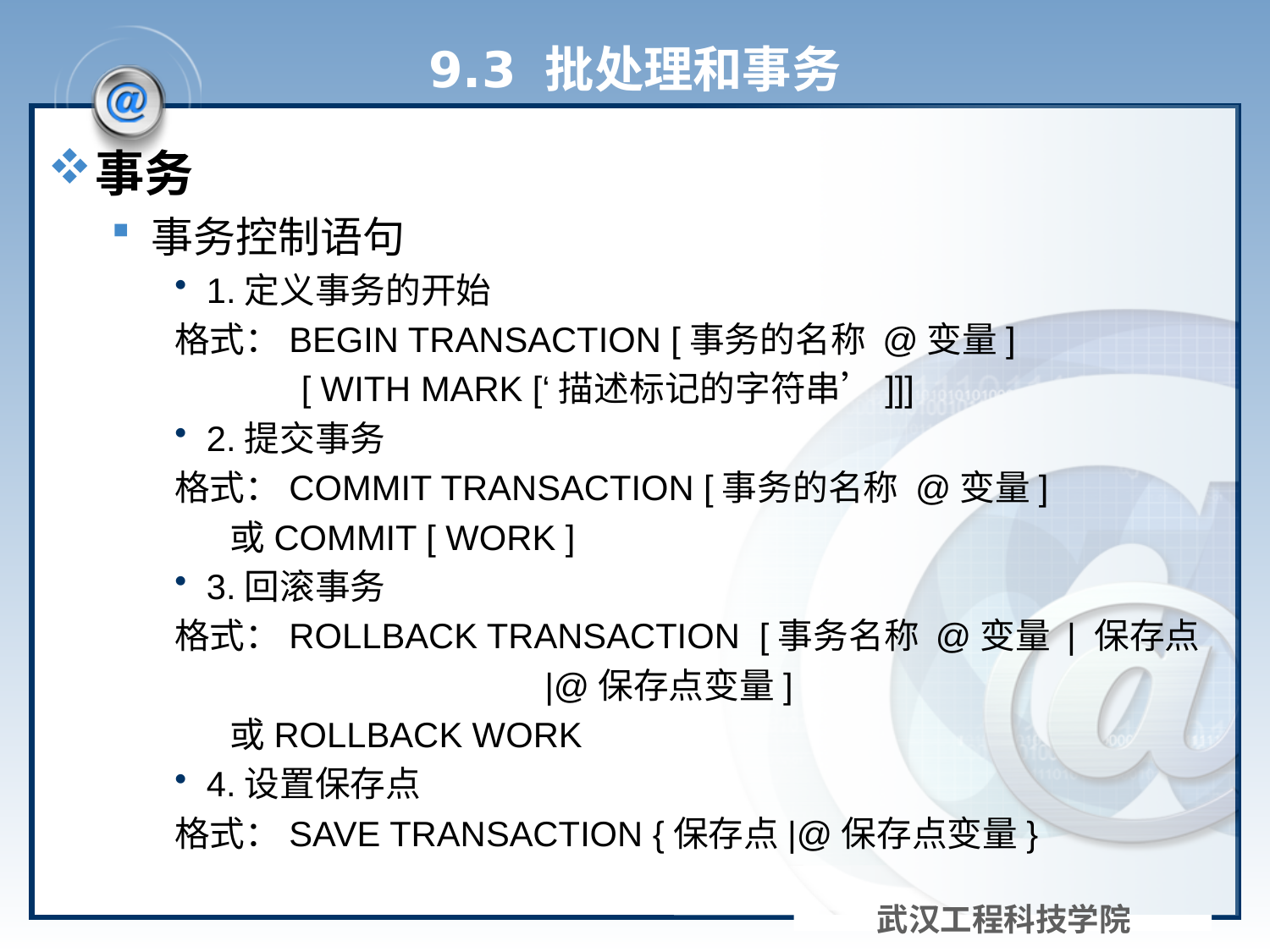

# 9.3 批处理和事务
事务
事务控制语句
1.定义事务的开始
格式：BEGIN TRANSACTION [事务的名称 @变量]
             [ WITH MARK [‘描述标记的字符串’]]]
2.提交事务
格式：COMMIT TRANSACTION [事务的名称 @变量]
      或COMMIT [ WORK ]
3.回滚事务
格式：ROLLBACK TRANSACTION  [事务名称 @变量 | 保存点
                                      |@保存点变量]
      或ROLLBACK WORK
4.设置保存点
格式：SAVE TRANSACTION {保存点|@保存点变量}

武汉工程科技学院